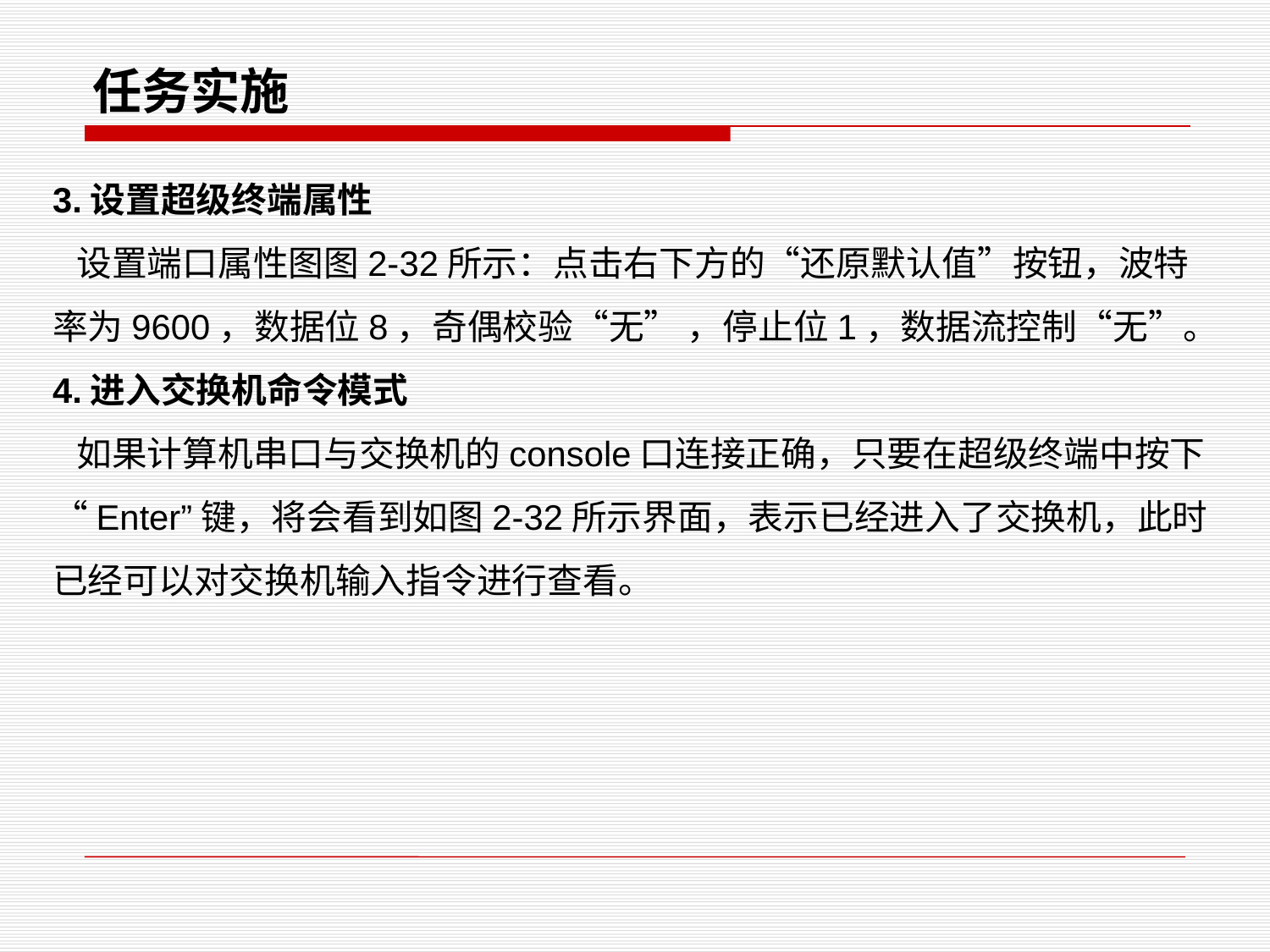

任务实施
3.设置超级终端属性
  设置端口属性图图2-32所示：点击右下方的“还原默认值”按钮，波特率为9600，数据位8，奇偶校验“无” ，停止位1，数据流控制“无”。
4.进入交换机命令模式
  如果计算机串口与交换机的console口连接正确，只要在超级终端中按下“Enter”键，将会看到如图2-32所示界面，表示已经进入了交换机，此时已经可以对交换机输入指令进行查看。
70